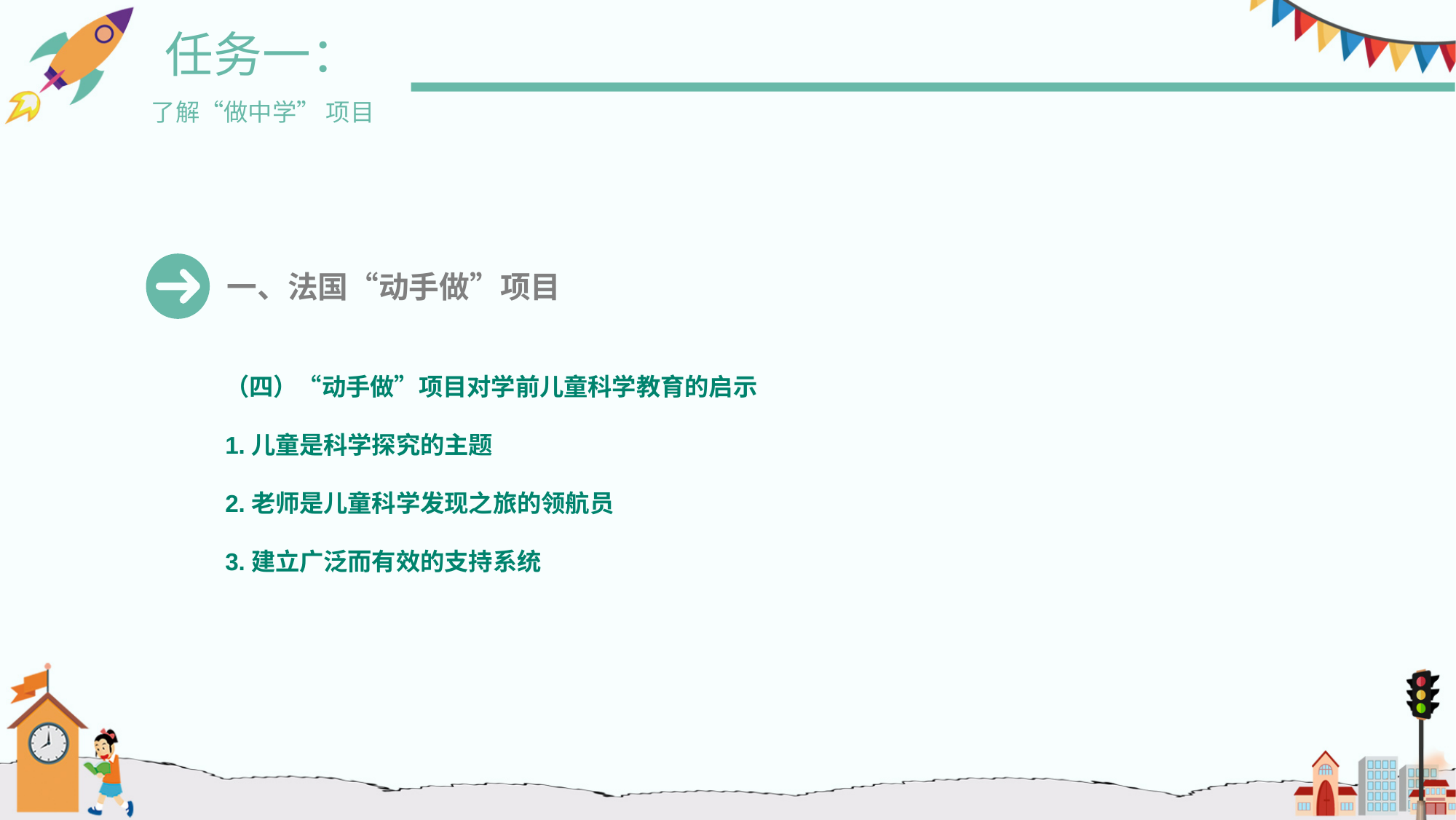

任务一：

了解“做中学” 项目

一、法国“动手做”项目
（四）“动手做”项目对学前儿童科学教育的启示
1.儿童是科学探究的主题
2.老师是儿童科学发现之旅的领航员
3.建立广泛而有效的支持系统